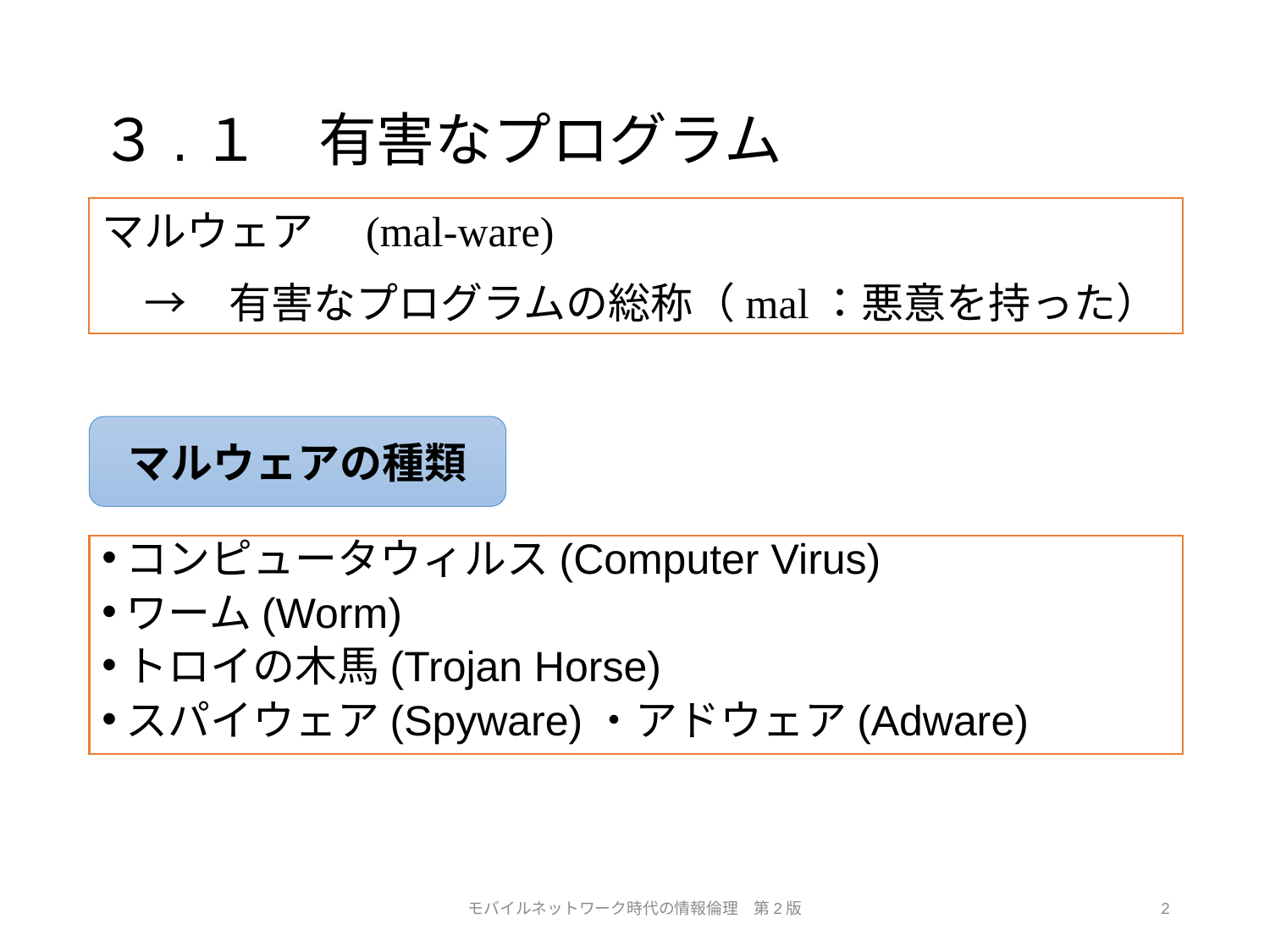

# ３.１　有害なプログラム
マルウェア　(mal-ware)
　→　有害なプログラムの総称（mal：悪意を持った）

マルウェアの種類
コンピュータウィルス(Computer Virus)
ワーム(Worm)
トロイの木馬(Trojan Horse)
スパイウェア(Spyware)・アドウェア(Adware)
モバイルネットワーク時代の情報倫理　第2版
2